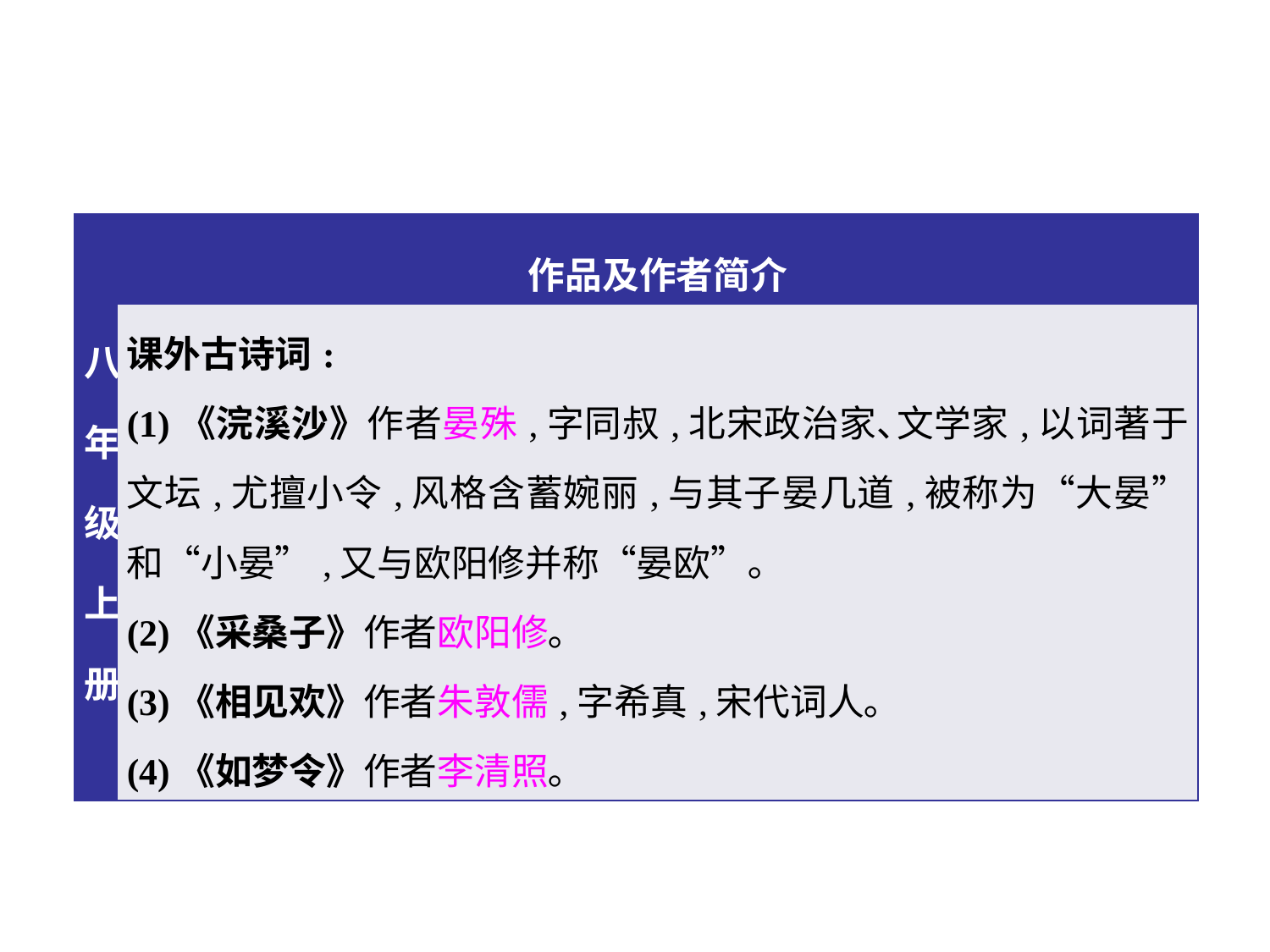

| 八年级上册 | 作品及作者简介 |
| --- | --- |
|  | 课外古诗词: (1)《浣溪沙》作者晏殊,字同叔,北宋政治家､文学家,以词著于文坛,尤擅小令,风格含蓄婉丽,与其子晏几道,被称为“大晏”和“小晏”,又与欧阳修并称“晏欧”｡ (2)《采桑子》作者欧阳修｡ (3)《相见欢》作者朱敦儒,字希真,宋代词人｡ (4)《如梦令》作者李清照｡ |